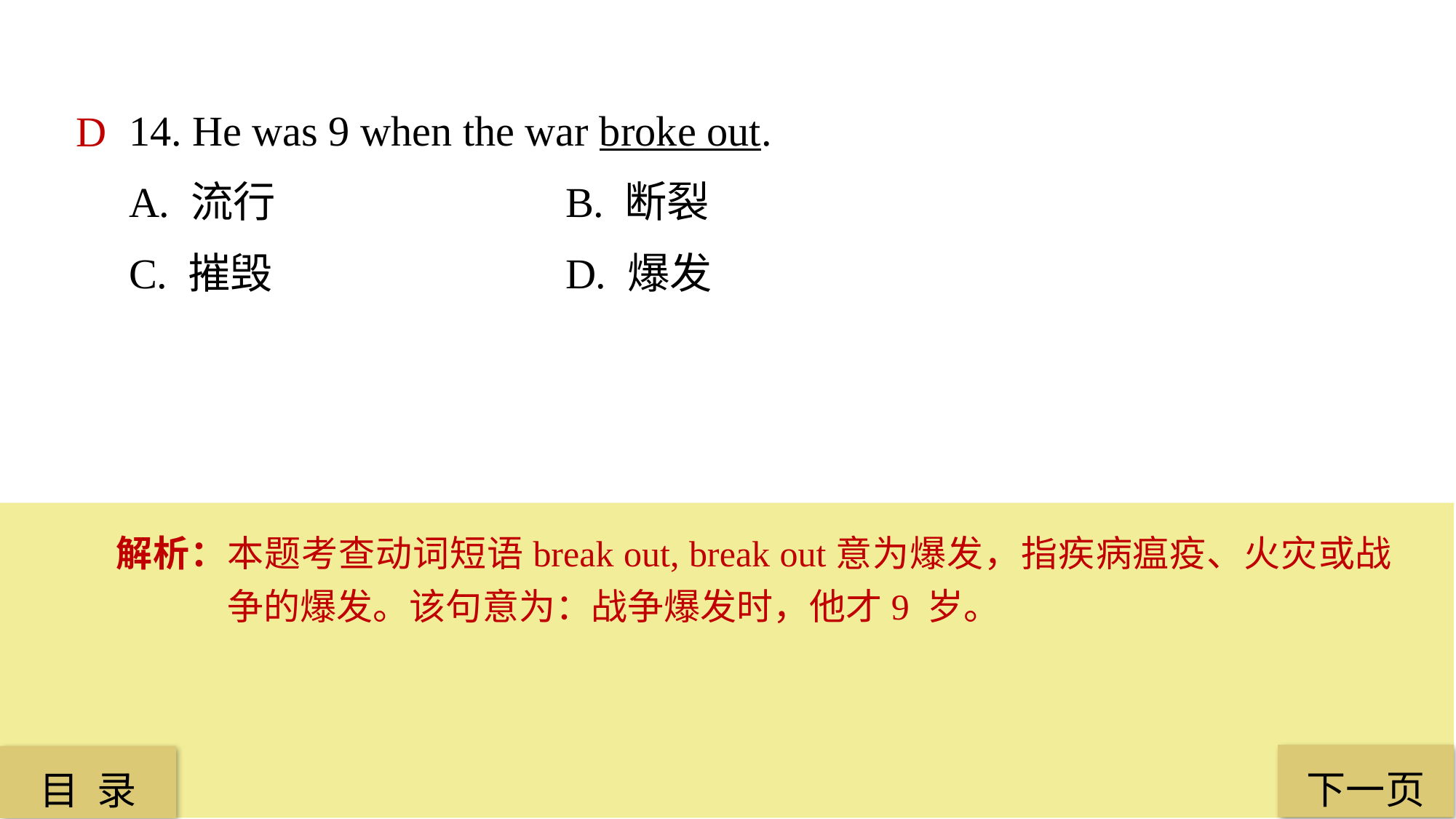

14. He was 9 when the war broke out.
A. 流行 			B. 断裂
C. 摧毁 			D. 爆发
D
解析：本题考查动词短语break out, break out意为爆发，指疾病瘟疫、火灾或战争的爆发。该句意为：战争爆发时，他才9 岁。